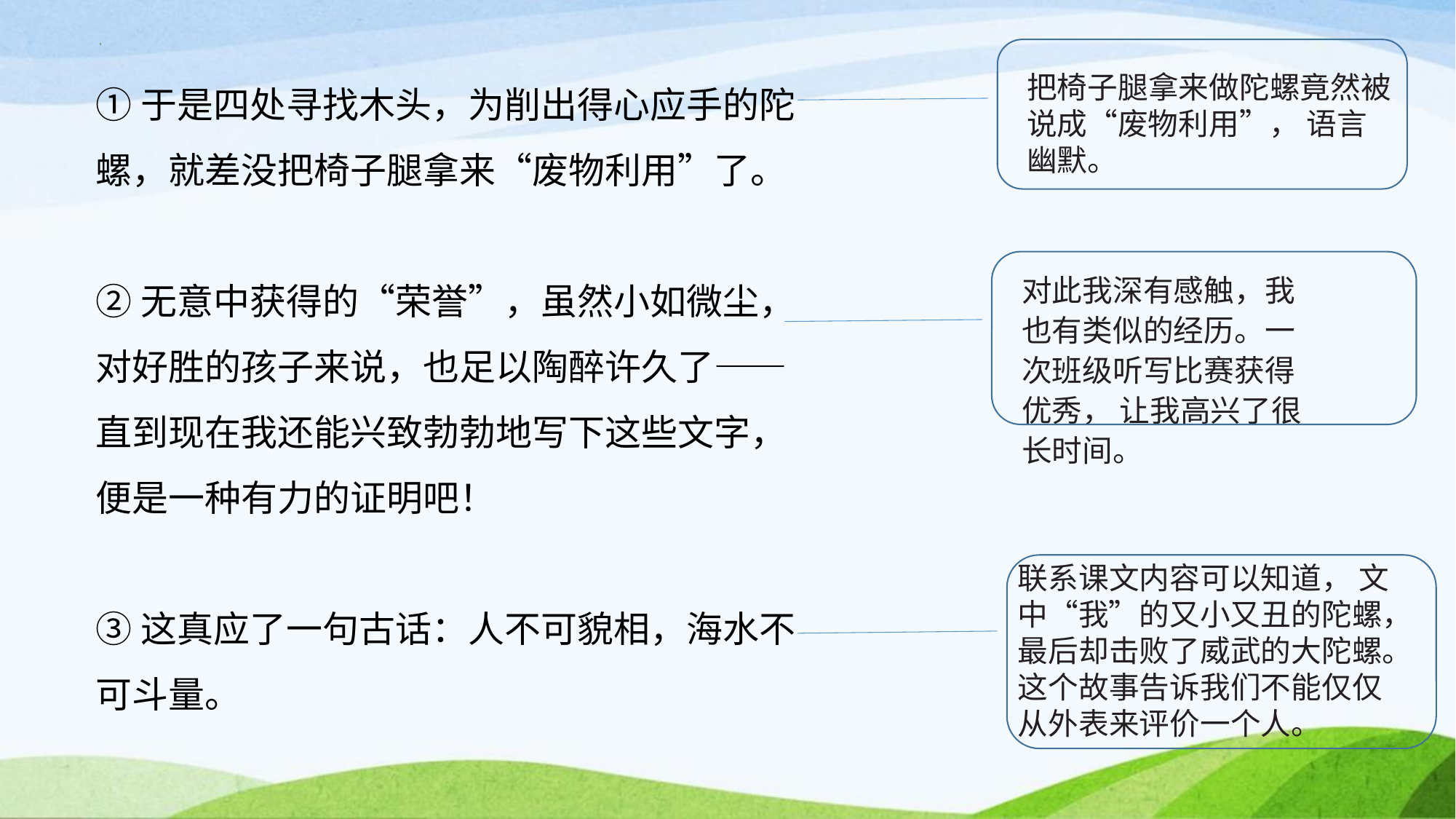

①于是四处寻找木头，为削出得心应手的陀螺，就差没把椅子腿拿来“废物利用”了。

②无意中获得的“荣誉”，虽然小如微尘，对好胜的孩子来说，也足以陶醉许久了—— 直到现在我还能兴致勃勃地写下这些文字，便是一种有力的证明吧！

③这真应了一句古话：人不可貌相，海水不可斗量。

把椅子腿拿来做陀螺竟然被说成“废物利用”， 语言幽默。

对此我深有感触，我也有类似的经历。一次班级听写比赛获得优秀， 让我高兴了很长时间。
联系课文内容可以知道， 文中“我”的又小又丑的陀螺，最后却击败了威武的大陀螺。这个故事告诉我们不能仅仅从外表来评价一个人。